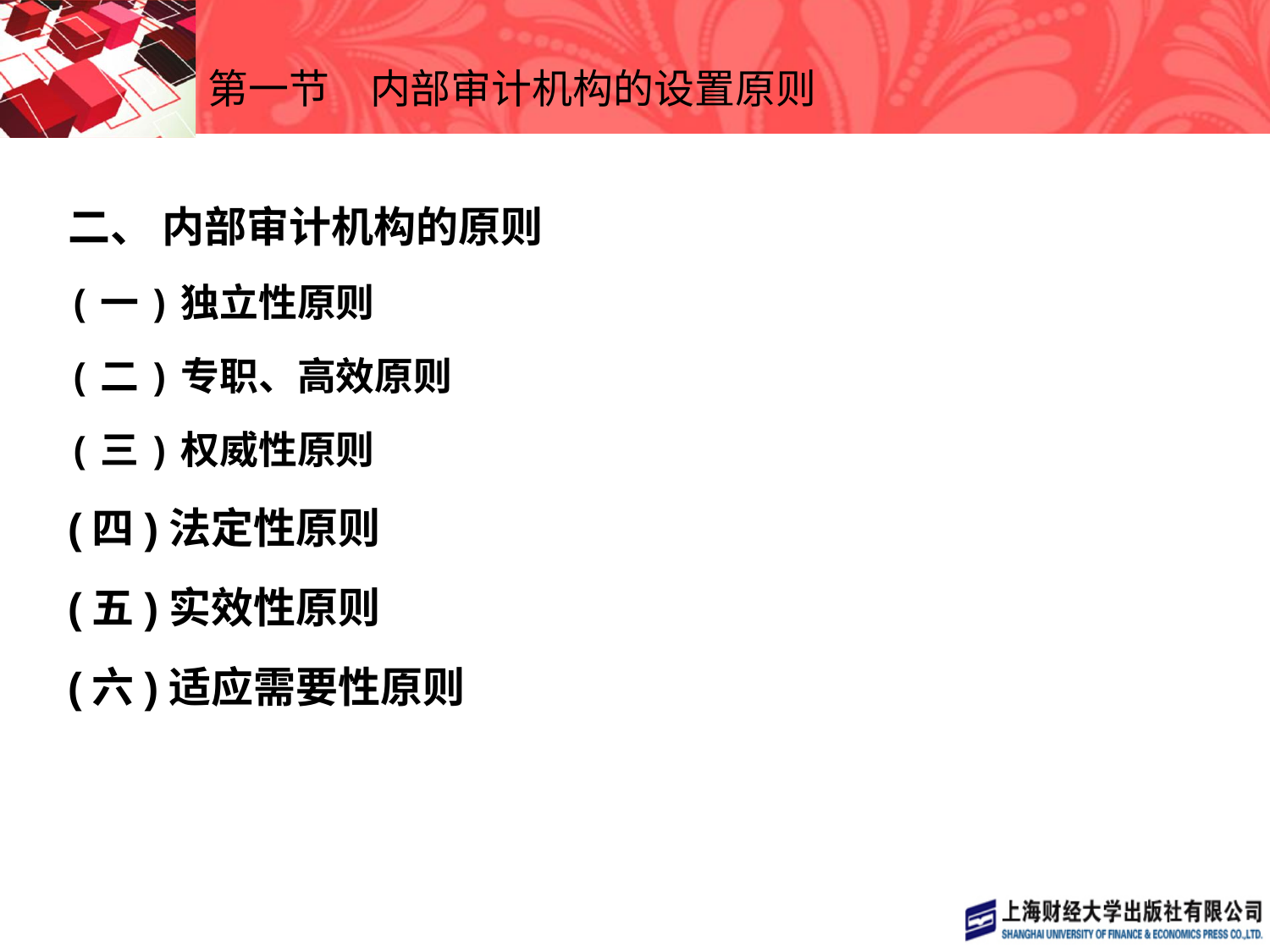

# 第一节　内部审计机构的设置原则
二、 内部审计机构的原则
(一)独立性原则
(二)专职、高效原则
(三)权威性原则
(四)法定性原则
(五)实效性原则
(六)适应需要性原则